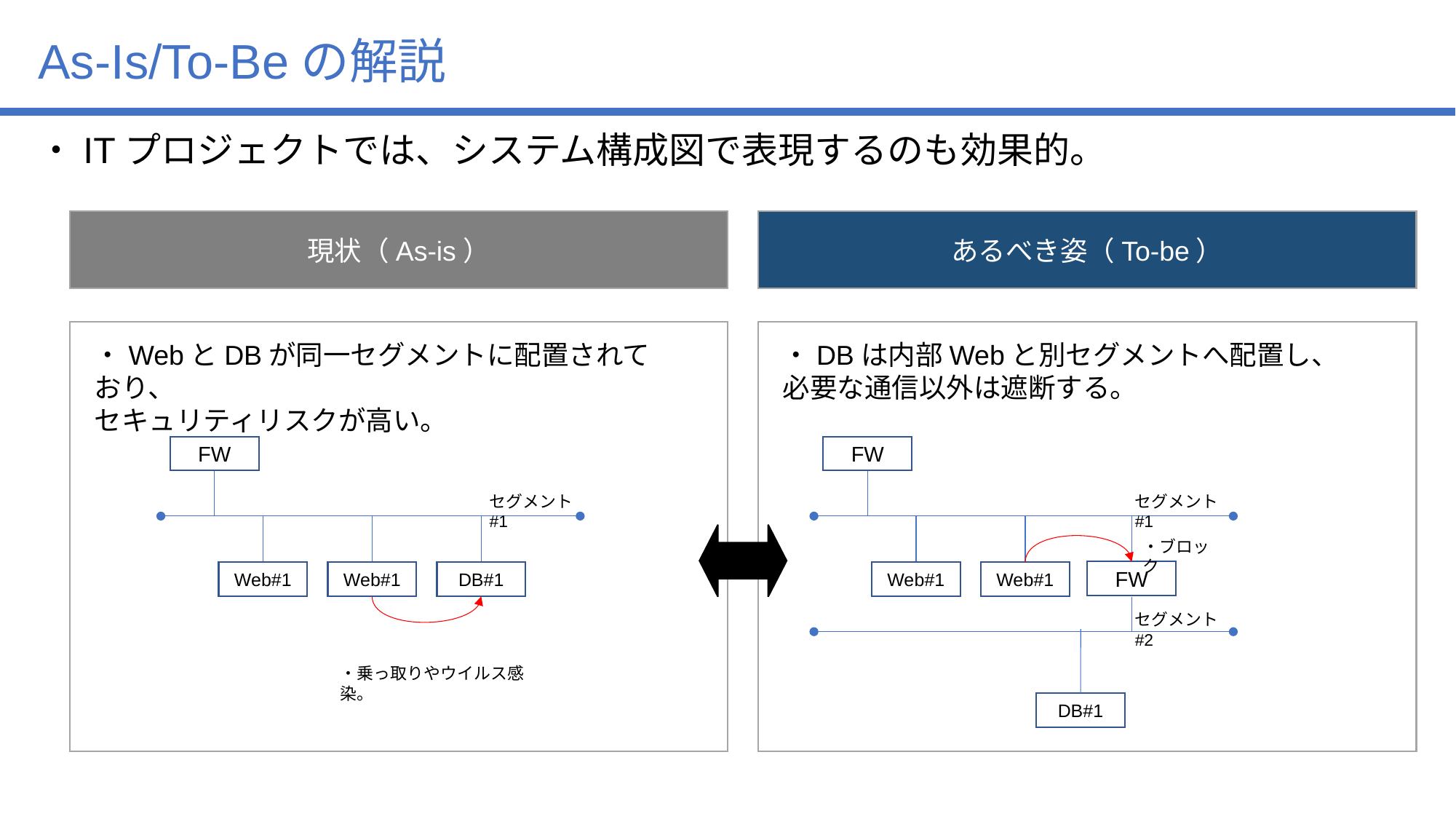

As-Is/To-Beの解説
・ITプロジェクトでは、システム構成図で表現するのも効果的。
現状（As-is）
あるべき姿（To-be）

・WebとDBが同一セグメントに配置されており、
セキュリティリスクが高い。
・DBは内部Webと別セグメントへ配置し、必要な通信以外は遮断する。
FW
FW
セグメント#1
セグメント#1

・ブロック
FW
Web#1
Web#1
DB#1
Web#1
Web#1
セグメント#2
・乗っ取りやウイルス感染。
DB#1